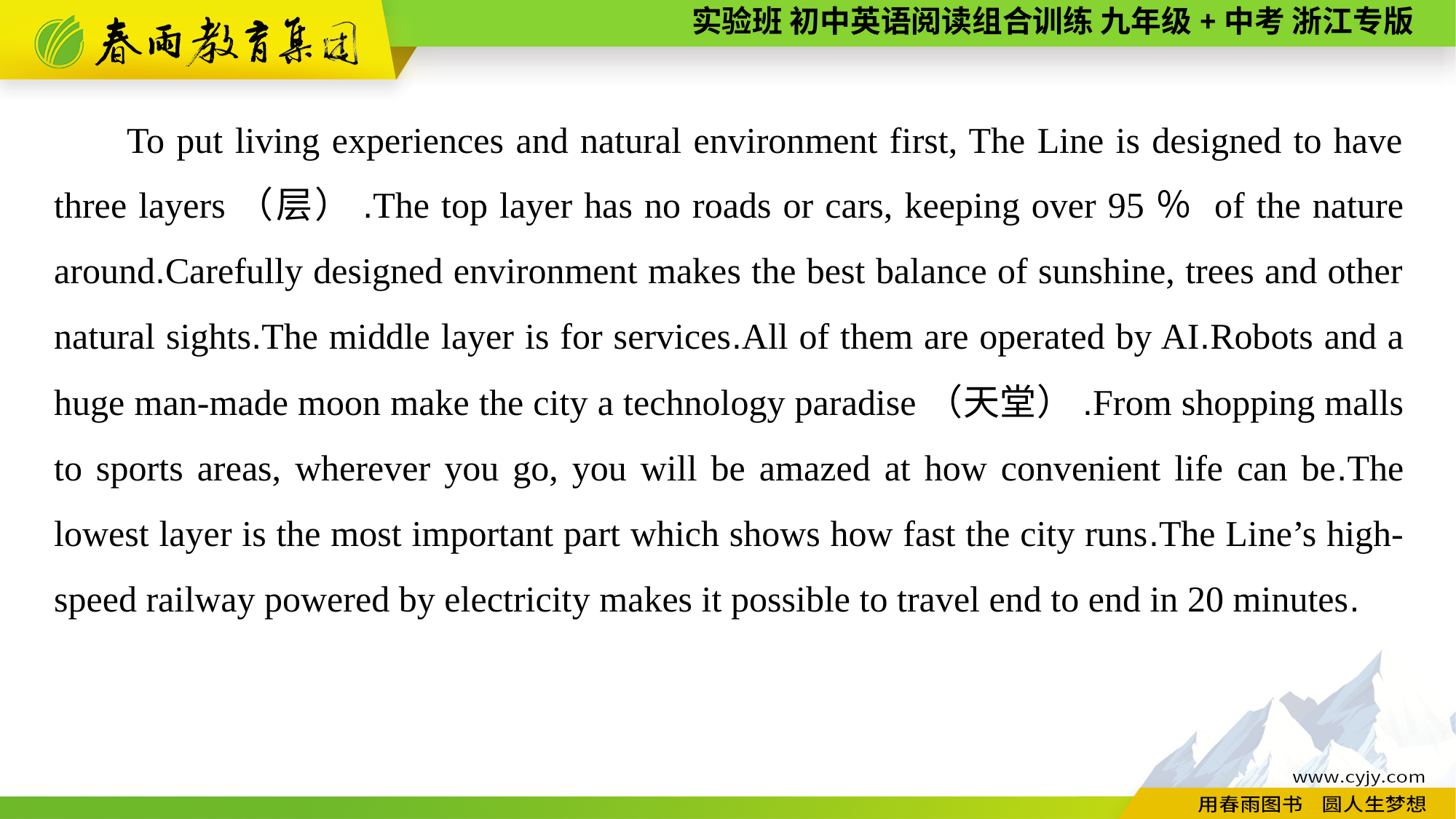

To put living experiences and natural environment first, The Line is designed to have three layers（层）.The top layer has no roads or cars, keeping over 95％ of the nature around.Carefully designed environment makes the best balance of sunshine, trees and other natural sights.The middle layer is for services.All of them are operated by AI.Robots and a huge man-made moon make the city a technology paradise（天堂）.From shopping malls to sports areas, wherever you go, you will be amazed at how convenient life can be.The lowest layer is the most important part which shows how fast the city runs.The Line’s high-speed railway powered by electricity makes it possible to travel end to end in 20 minutes.